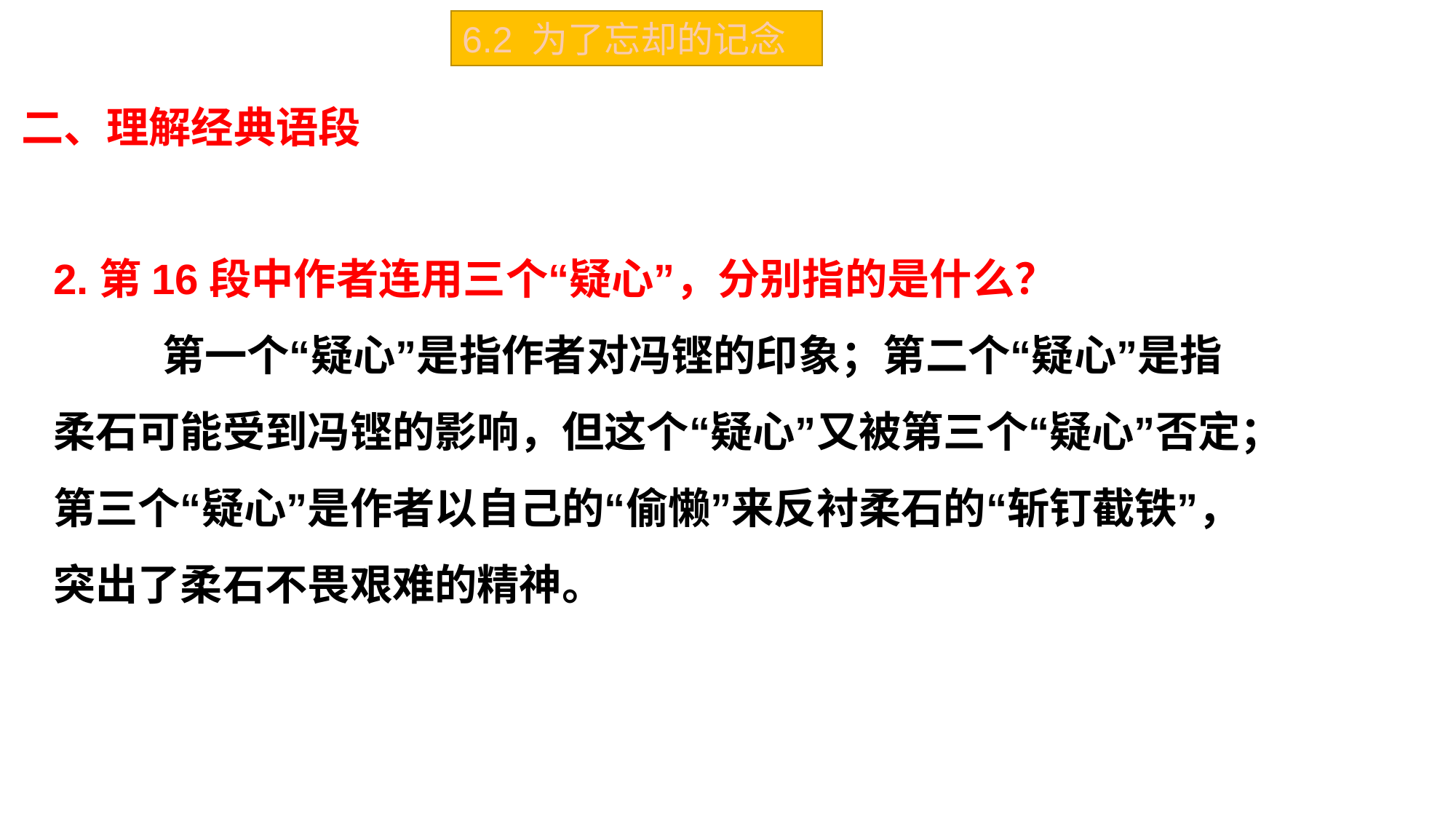

6.2 为了忘却的记念
二、理解经典语段
2.第16段中作者连用三个“疑心”，分别指的是什么？
	第一个“疑心”是指作者对冯铿的印象；第二个“疑心”是指柔石可能受到冯铿的影响，但这个“疑心”又被第三个“疑心”否定；第三个“疑心”是作者以自己的“偷懒”来反衬柔石的“斩钉截铁”，突出了柔石不畏艰难的精神。